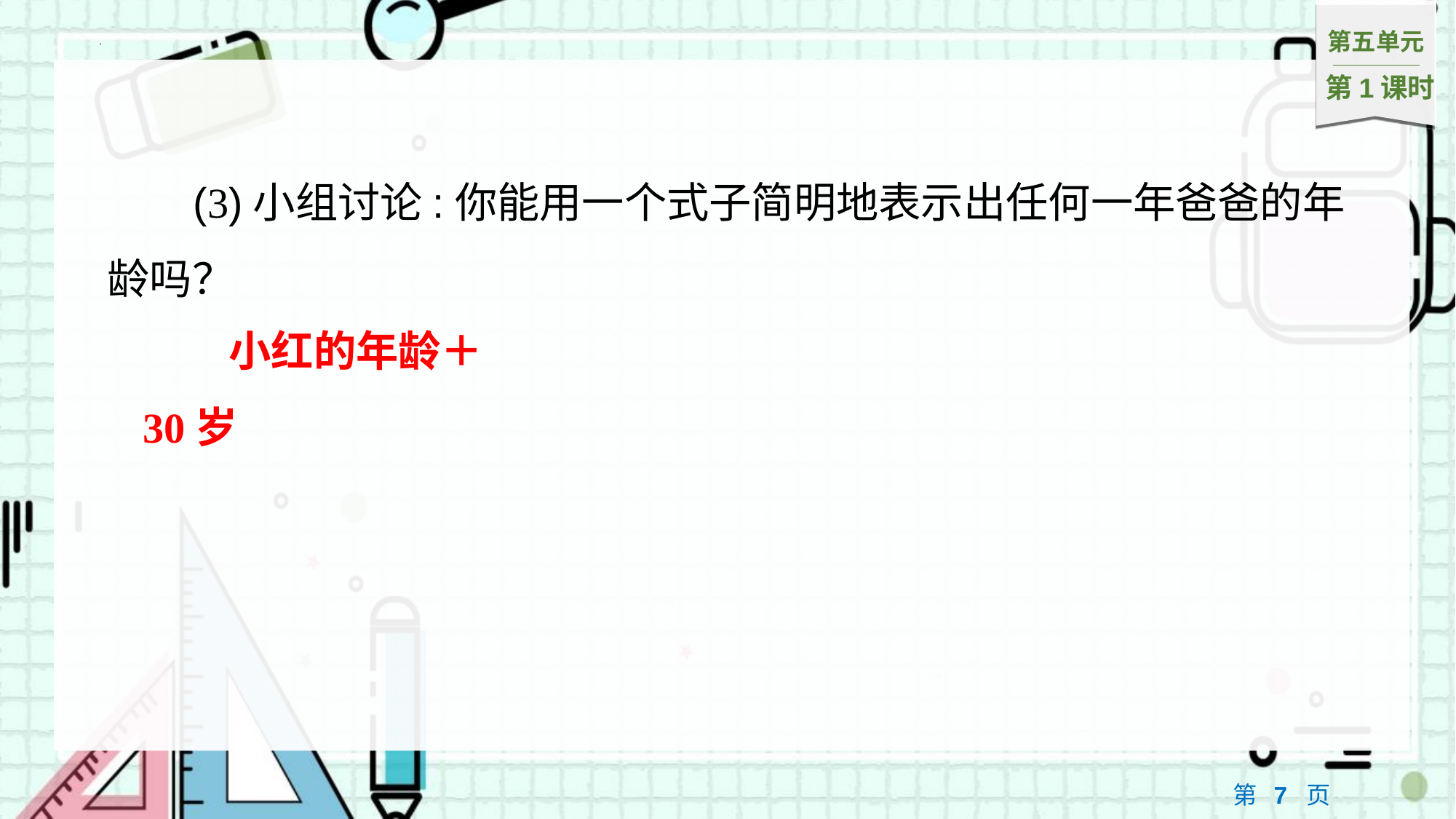

(3)小组讨论:你能用一个式子简明地表示出任何一年爸爸的年龄吗？
小红的年龄＋30岁